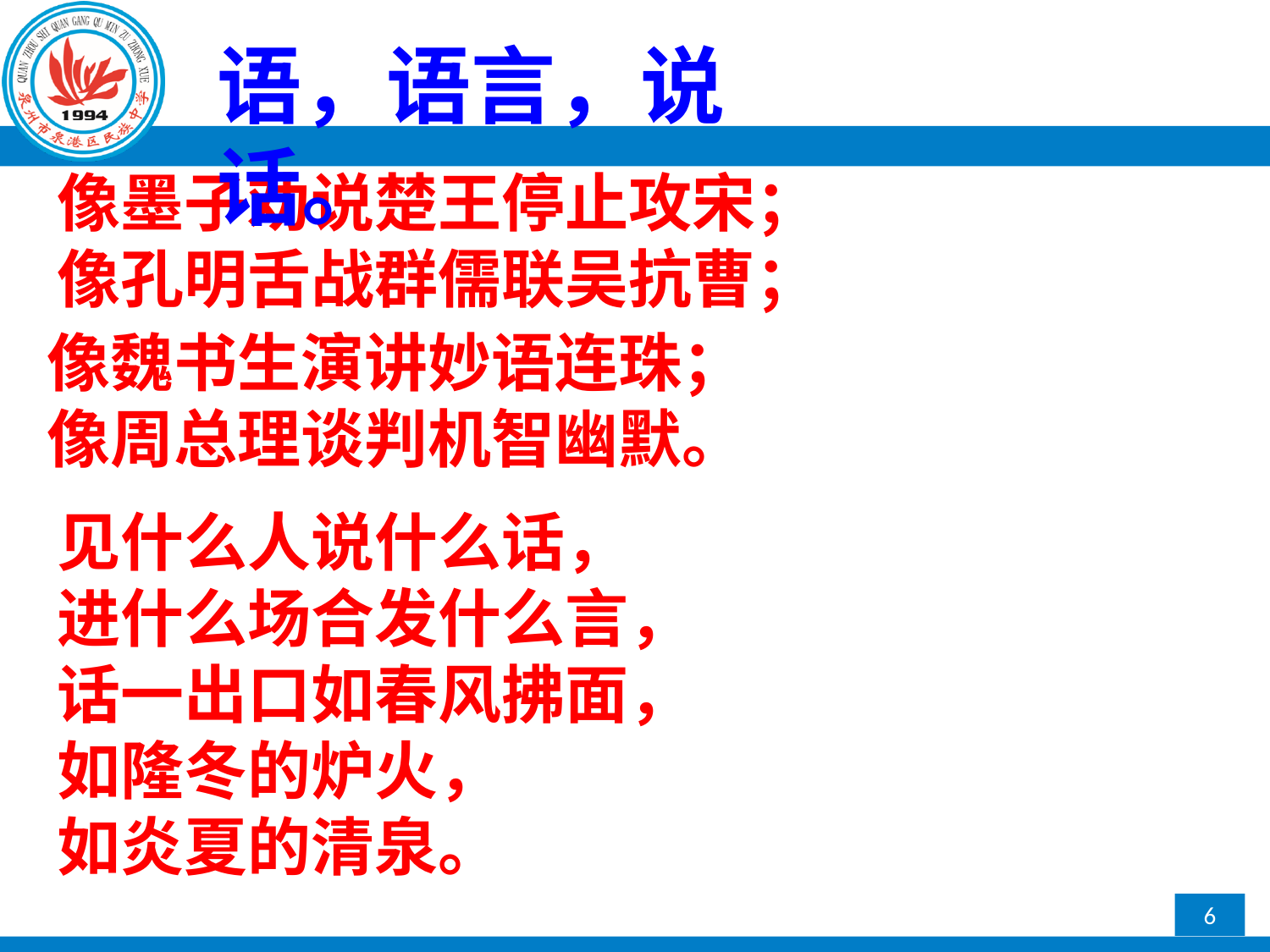

语，语言，说话。
像墨子劝说楚王停止攻宋；
像孔明舌战群儒联吴抗曹；
像魏书生演讲妙语连珠；
像周总理谈判机智幽默。
见什么人说什么话，
进什么场合发什么言，
话一出口如春风拂面，
如隆冬的炉火，
如炎夏的清泉。